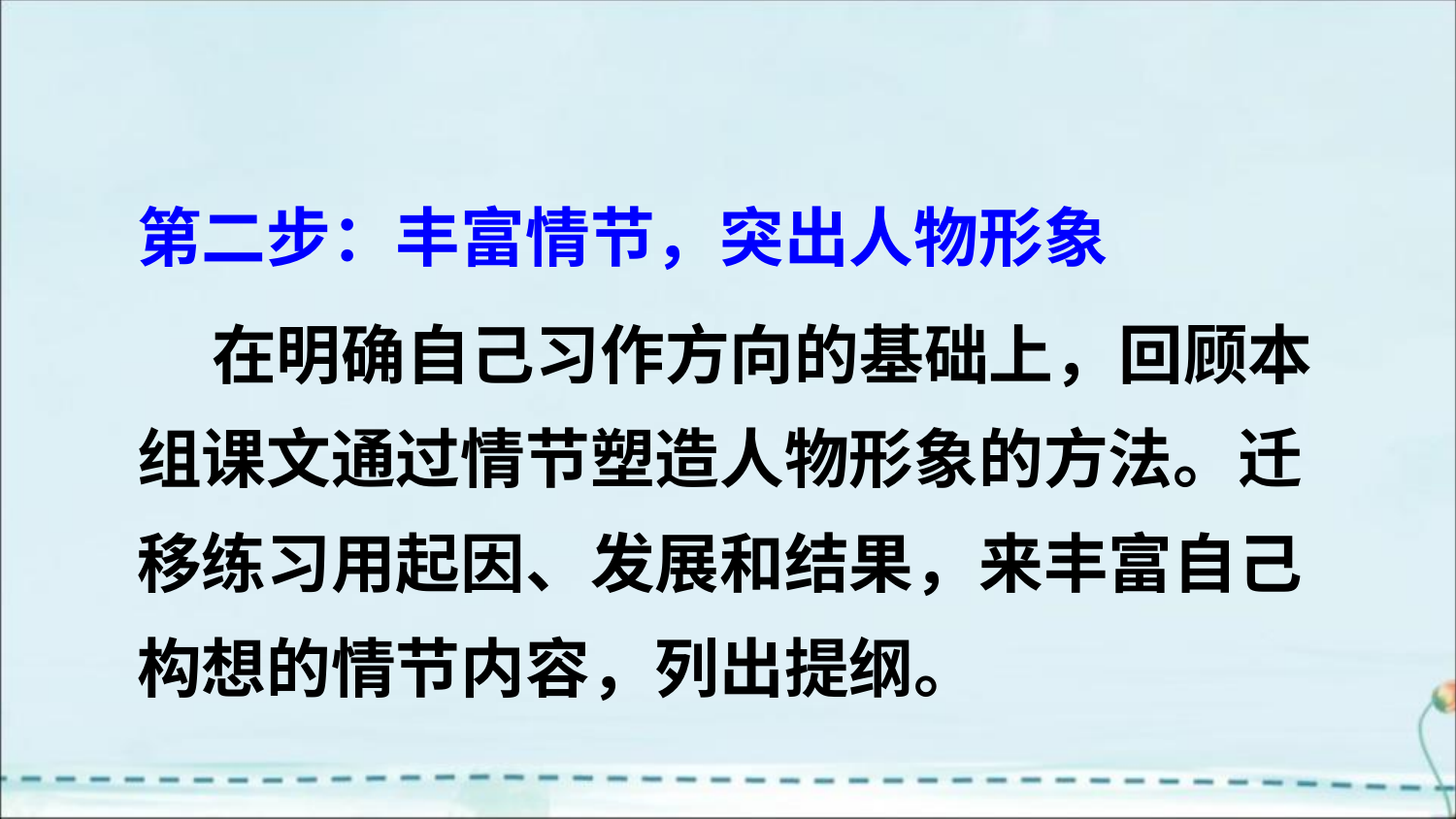

第二步：丰富情节，突出人物形象
    在明确自己习作方向的基础上，回顾本组课文通过情节塑造人物形象的方法。迁移练习用起因、发展和结果，来丰富自己构想的情节内容，列出提纲。